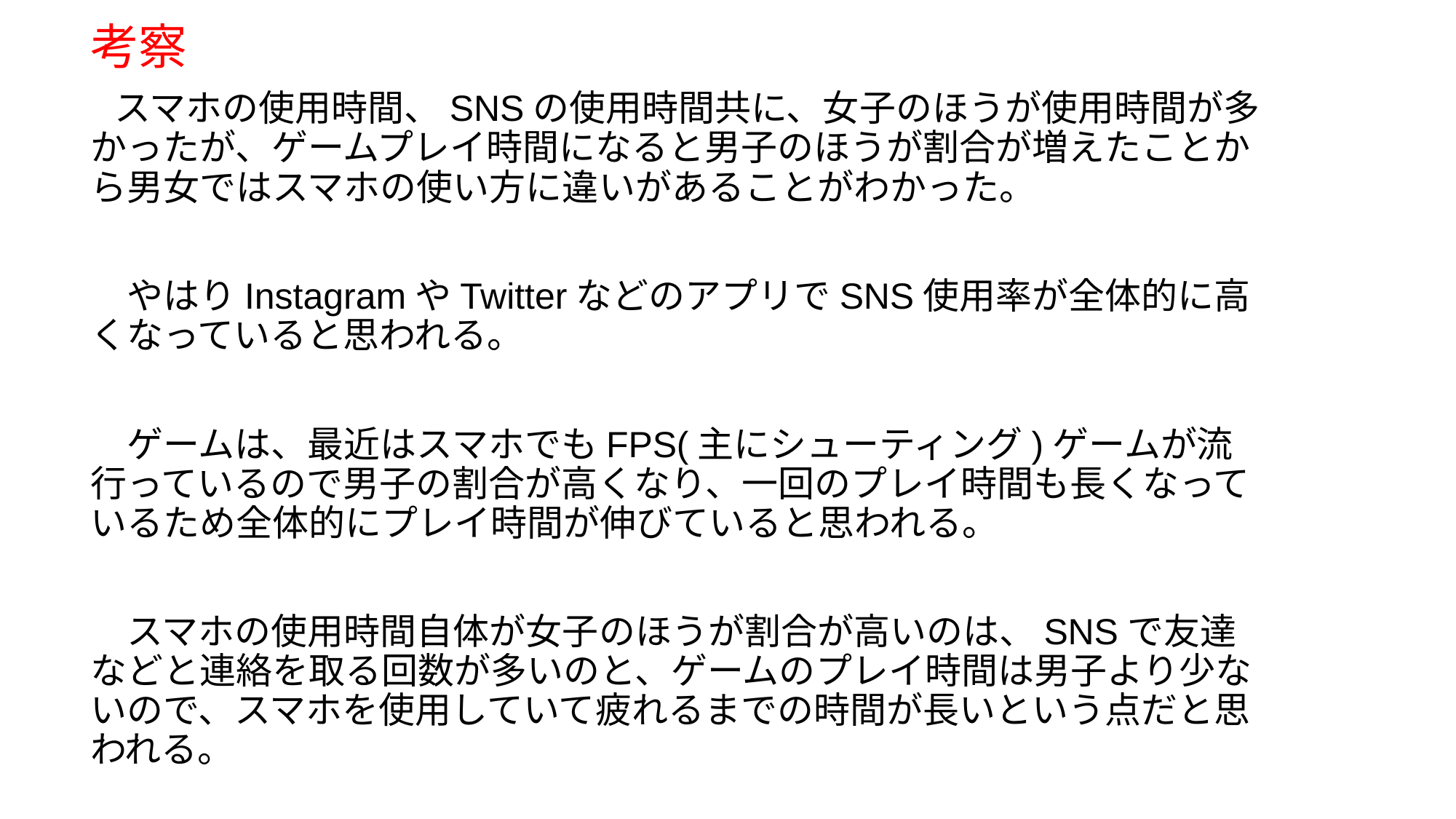

考察
　スマホの使用時間、SNSの使用時間共に、女子のほうが使用時間が多かったが、ゲームプレイ時間になると男子のほうが割合が増えたことから男女ではスマホの使い方に違いがあることがわかった。

　やはりInstagramやTwitterなどのアプリでSNS使用率が全体的に高くなっていると思われる。

　ゲームは、最近はスマホでもFPS(主にシューティング)ゲームが流行っているので男子の割合が高くなり、一回のプレイ時間も長くなっているため全体的にプレイ時間が伸びていると思われる。

　スマホの使用時間自体が女子のほうが割合が高いのは、SNSで友達などと連絡を取る回数が多いのと、ゲームのプレイ時間は男子より少ないので、スマホを使用していて疲れるまでの時間が長いという点だと思われる。